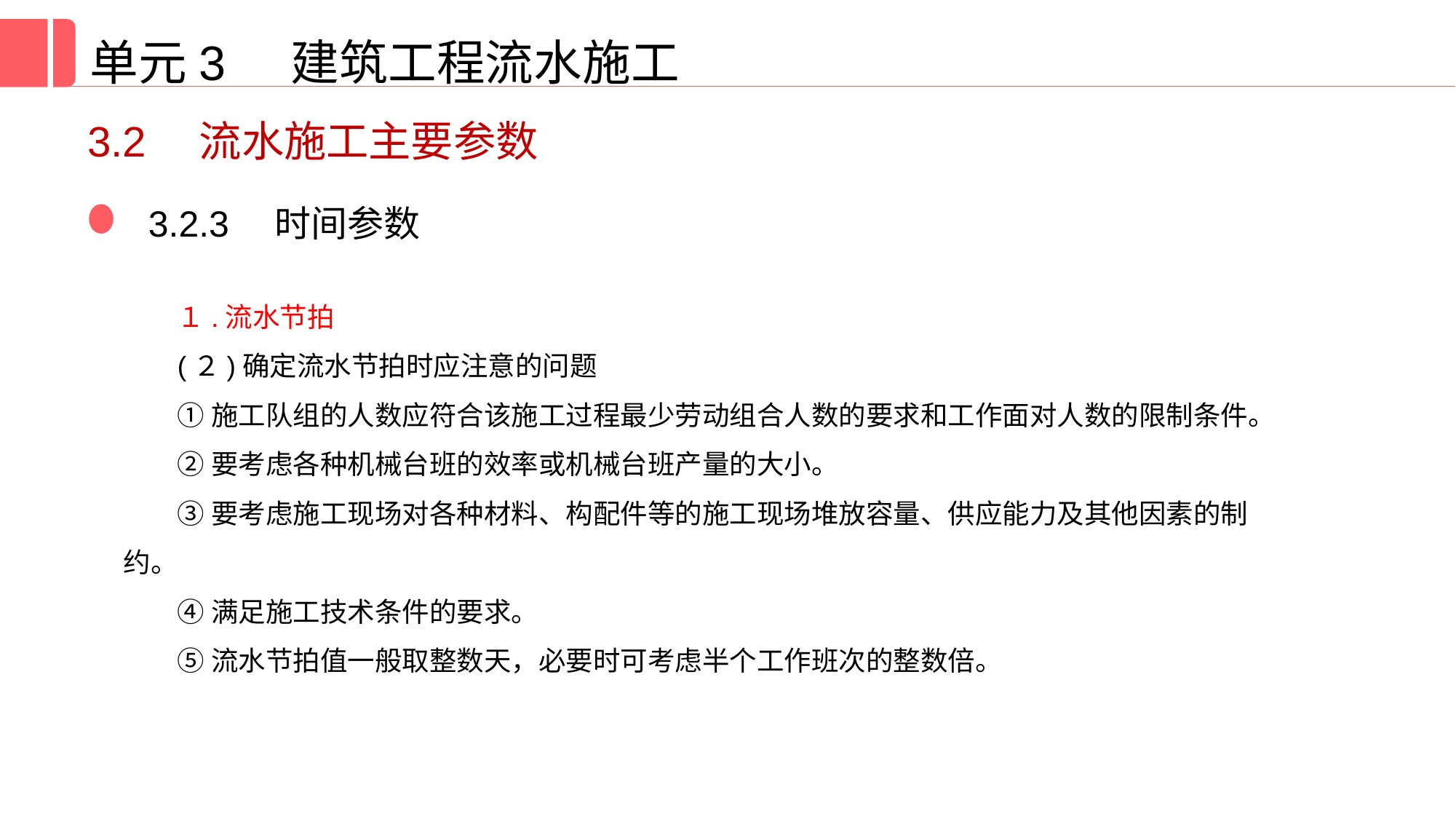

单元3    建筑工程流水施工

3.2　流水施工主要参数
3.2.3　时间参数

１.流水节拍
(２)确定流水节拍时应注意的问题
①施工队组的人数应符合该施工过程最少劳动组合人数的要求和工作面对人数的限制条件。
②要考虑各种机械台班的效率或机械台班产量的大小。
③要考虑施工现场对各种材料、构配件等的施工现场堆放容量、供应能力及其他因素的制约。
④满足施工技术条件的要求。
⑤流水节拍值一般取整数天，必要时可考虑半个工作班次的整数倍。